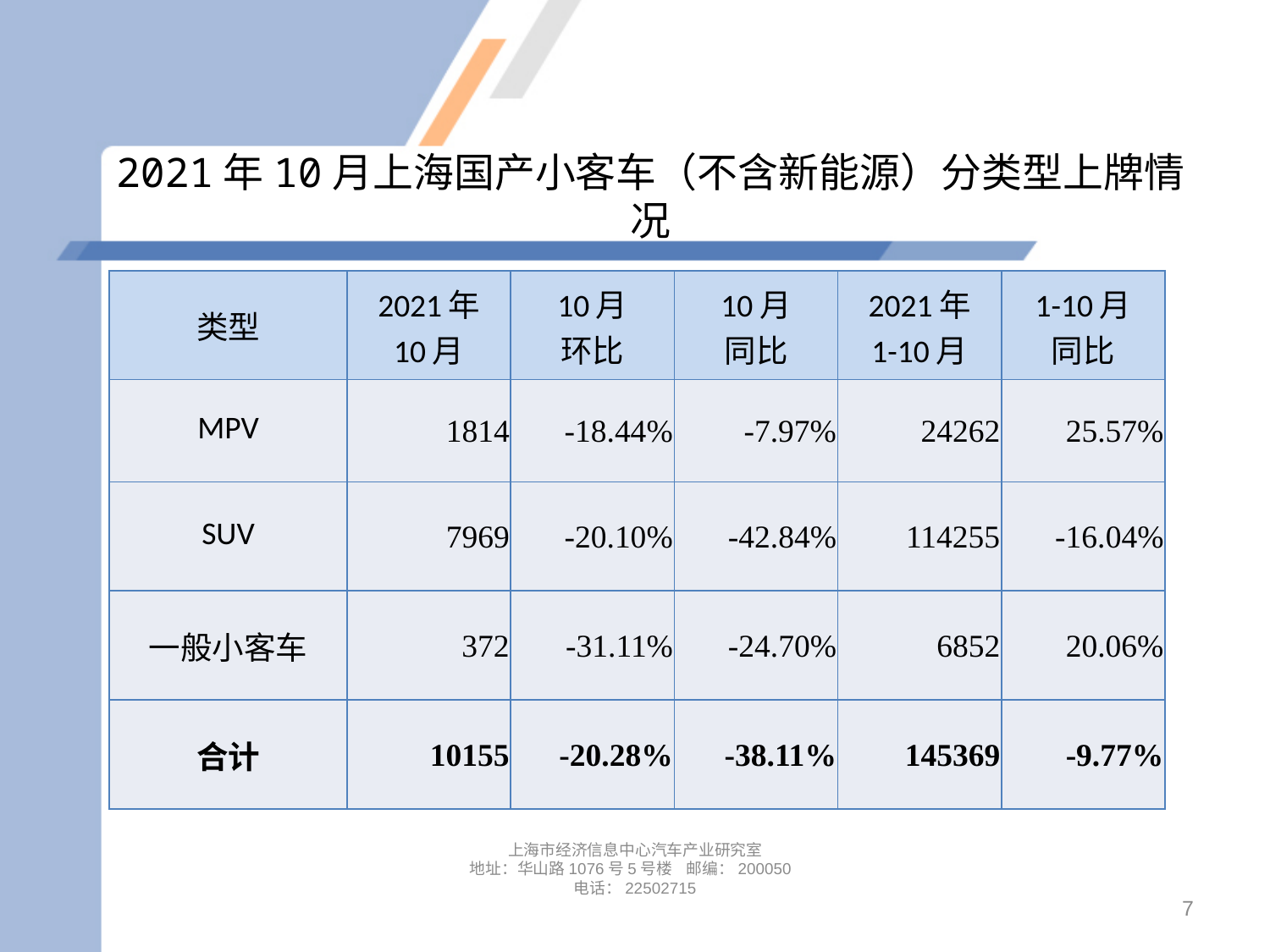

# 2021年10月上海国产小客车（不含新能源）分类型上牌情况
| 类型 | 2021年 10月 | 10月 环比 | 10月 同比 | 2021年 1-10月 | 1-10月 同比 |
| --- | --- | --- | --- | --- | --- |
| MPV | 1814 | -18.44% | -7.97% | 24262 | 25.57% |
| SUV | 7969 | -20.10% | -42.84% | 114255 | -16.04% |
| 一般小客车 | 372 | -31.11% | -24.70% | 6852 | 20.06% |
| 合计 | 10155 | -20.28% | -38.11% | 145369 | -9.77% |
上海市经济信息中心汽车产业研究室
地址：华山路1076号5号楼    邮编：200050
电话：22502715

7